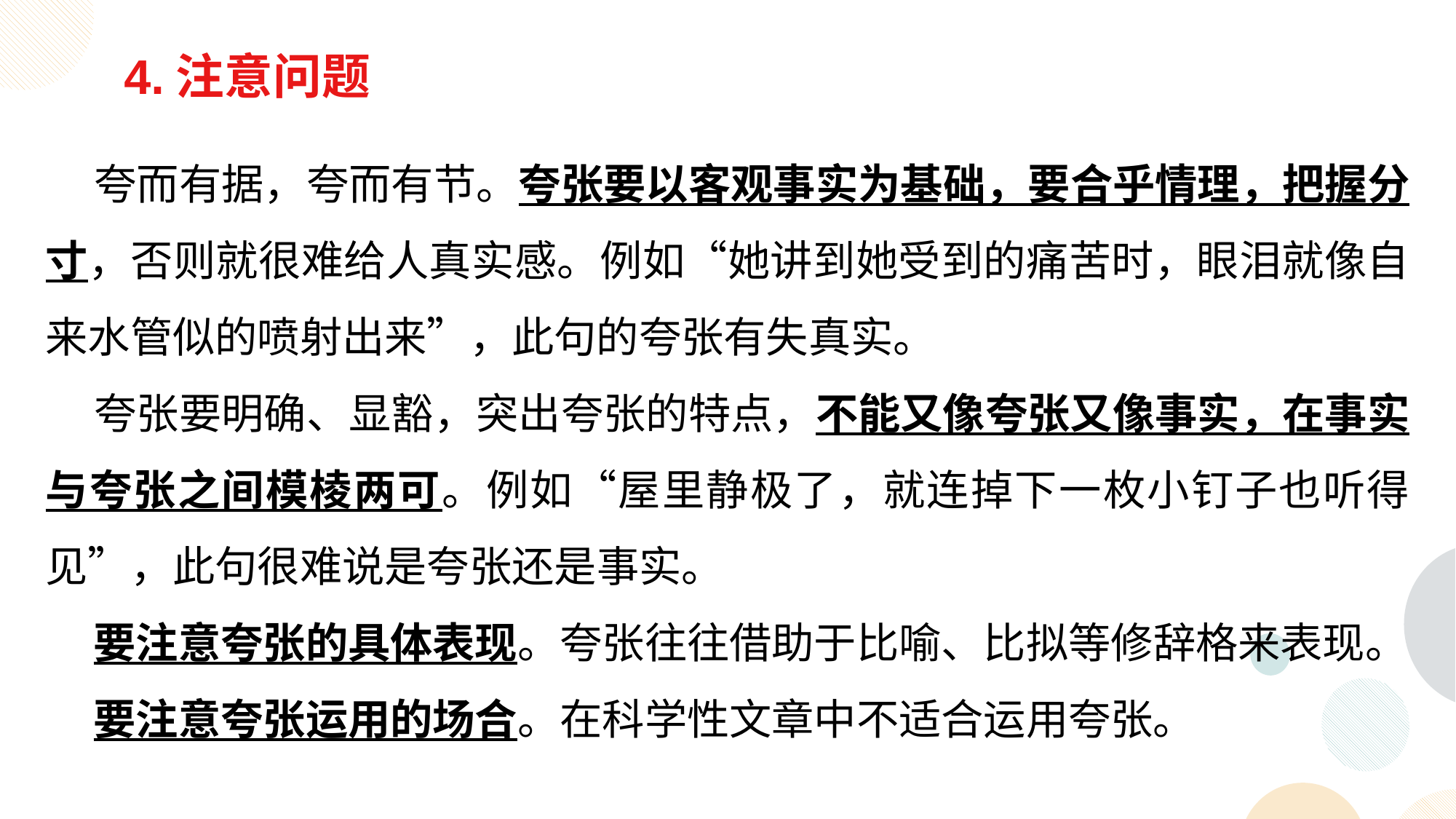

4.注意问题
    夸而有据，夸而有节。夸张要以客观事实为基础，要合乎情理，把握分寸，否则就很难给人真实感。例如“她讲到她受到的痛苦时，眼泪就像自来水管似的喷射出来”，此句的夸张有失真实。
    夸张要明确、显豁，突出夸张的特点，不能又像夸张又像事实，在事实与夸张之间模棱两可。例如“屋里静极了，就连掉下一枚小钉子也听得见”，此句很难说是夸张还是事实。
    要注意夸张的具体表现。夸张往往借助于比喻、比拟等修辞格来表现。
    要注意夸张运用的场合。在科学性文章中不适合运用夸张。